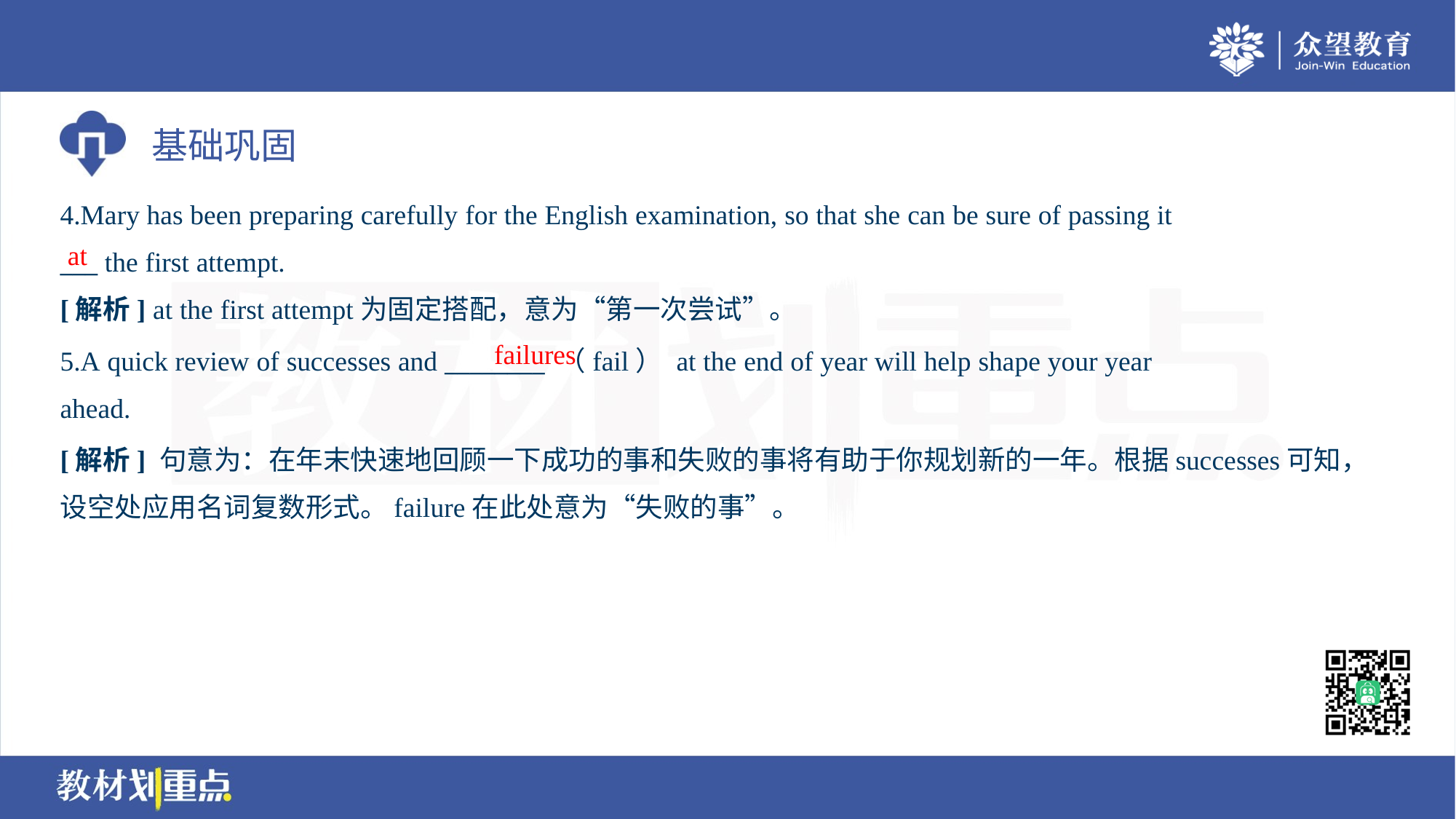

4.Mary has been preparing carefully for the English examination, so that she can be sure of passing it
___ the first attempt.
at
[解析] at the first attempt为固定搭配，意为“第一次尝试”。
failures
5.A quick review of successes and ________ （fail） at the end of year will help shape your year
ahead.
[解析] 句意为：在年末快速地回顾一下成功的事和失败的事将有助于你规划新的一年。根据successes可知，
设空处应用名词复数形式。failure在此处意为“失败的事”。